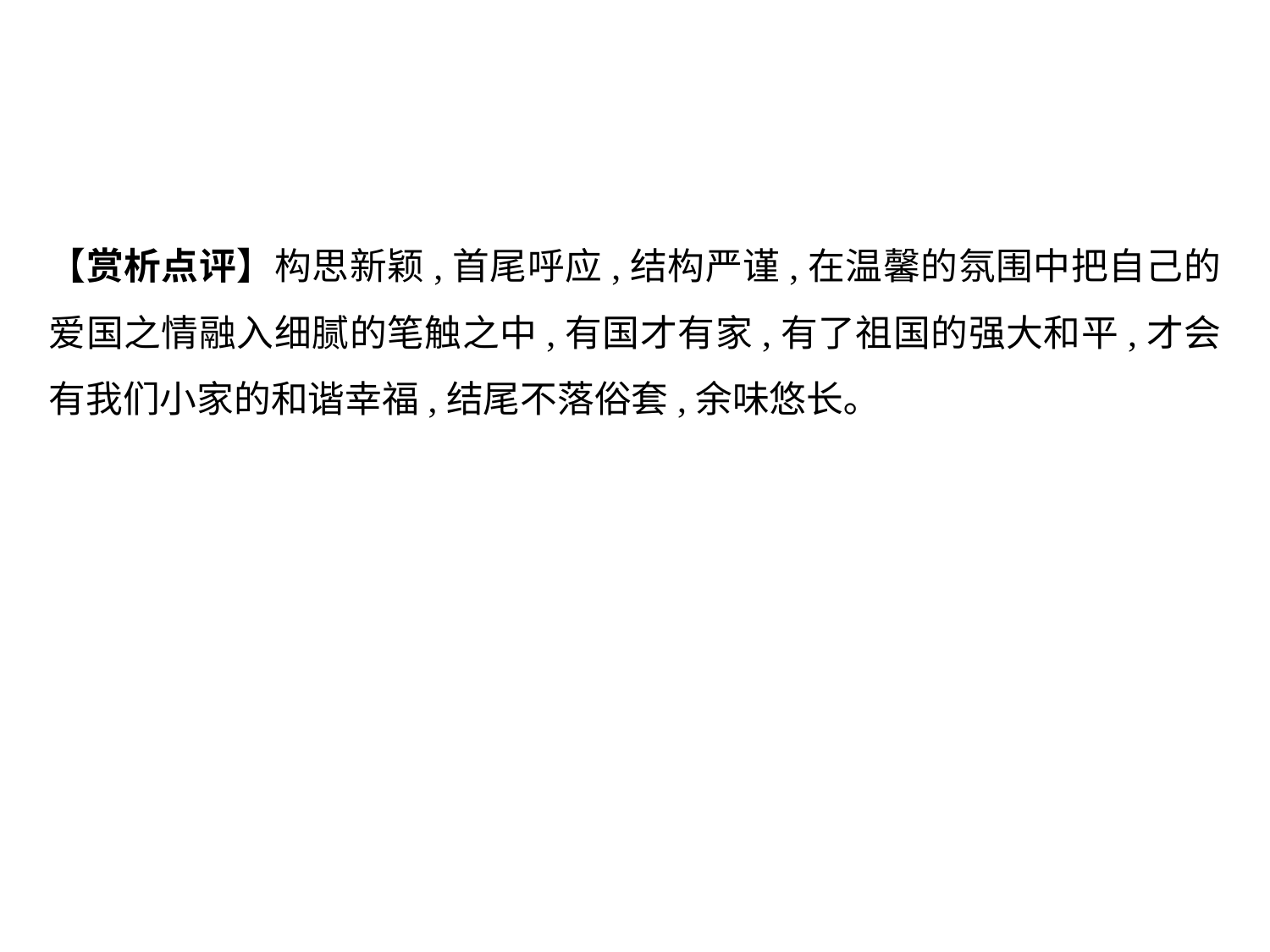

【赏析点评】构思新颖,首尾呼应,结构严谨,在温馨的氛围中把自己的爱国之情融入细腻的笔触之中,有国才有家,有了祖国的强大和平,才会有我们小家的和谐幸福,结尾不落俗套,余味悠长｡